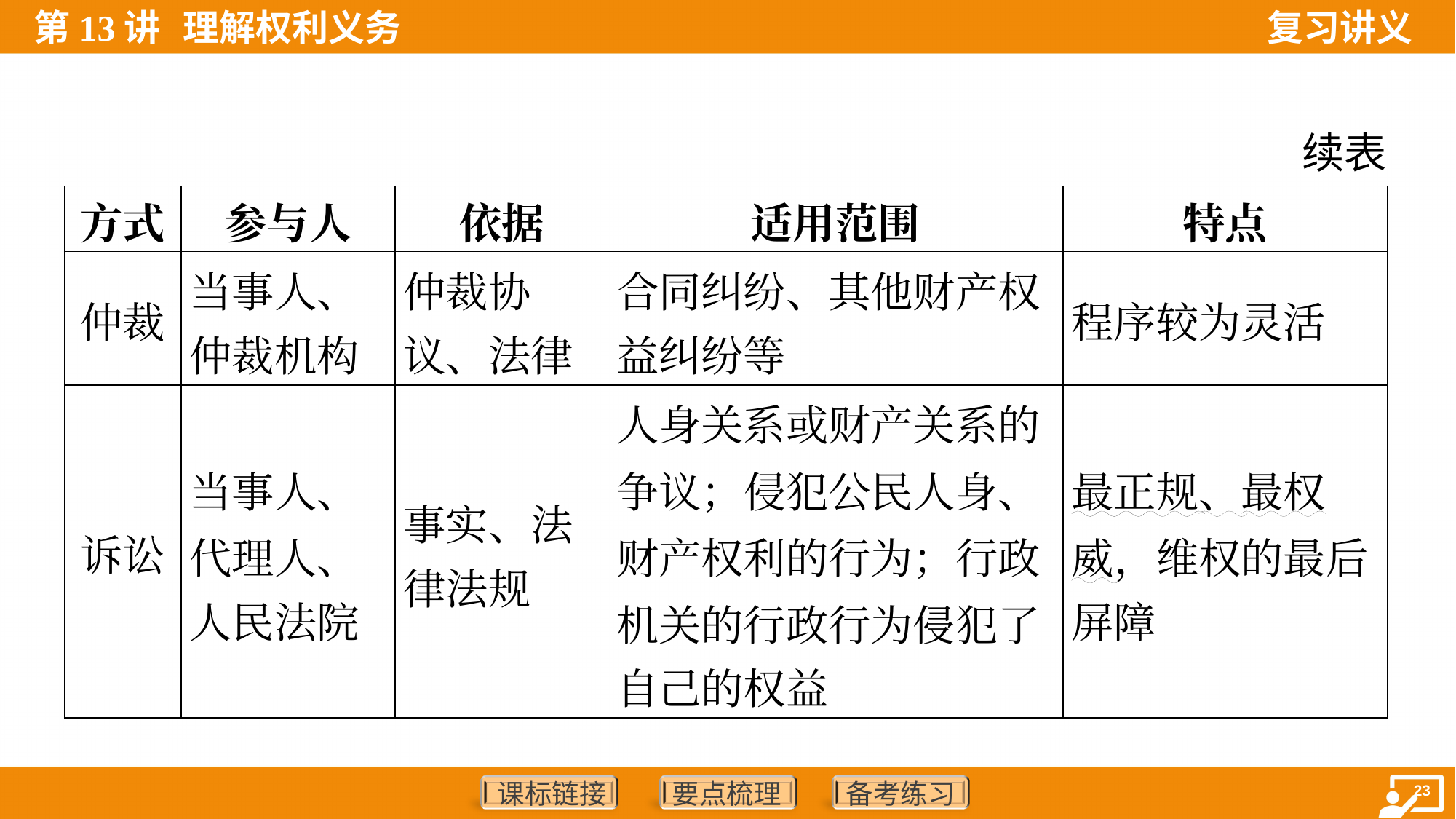

续表
| 方式 | 参与人 | 依据 | 适用范围 | 特点 |
| --- | --- | --- | --- | --- |
| 仲裁 | 当事人、 仲裁机构 | 仲裁协 议、法律 | 合同纠纷、其他财产权 益纠纷等 | 程序较为灵活 |
| 诉讼 | 当事人、 代理人、 人民法院 | 事实、法 律法规 | 人身关系或财产关系的 争议；侵犯公民人身、 财产权利的行为；行政 机关的行政行为侵犯了 自己的权益 | 最正规、最权 威，维权的最后 屏障 |